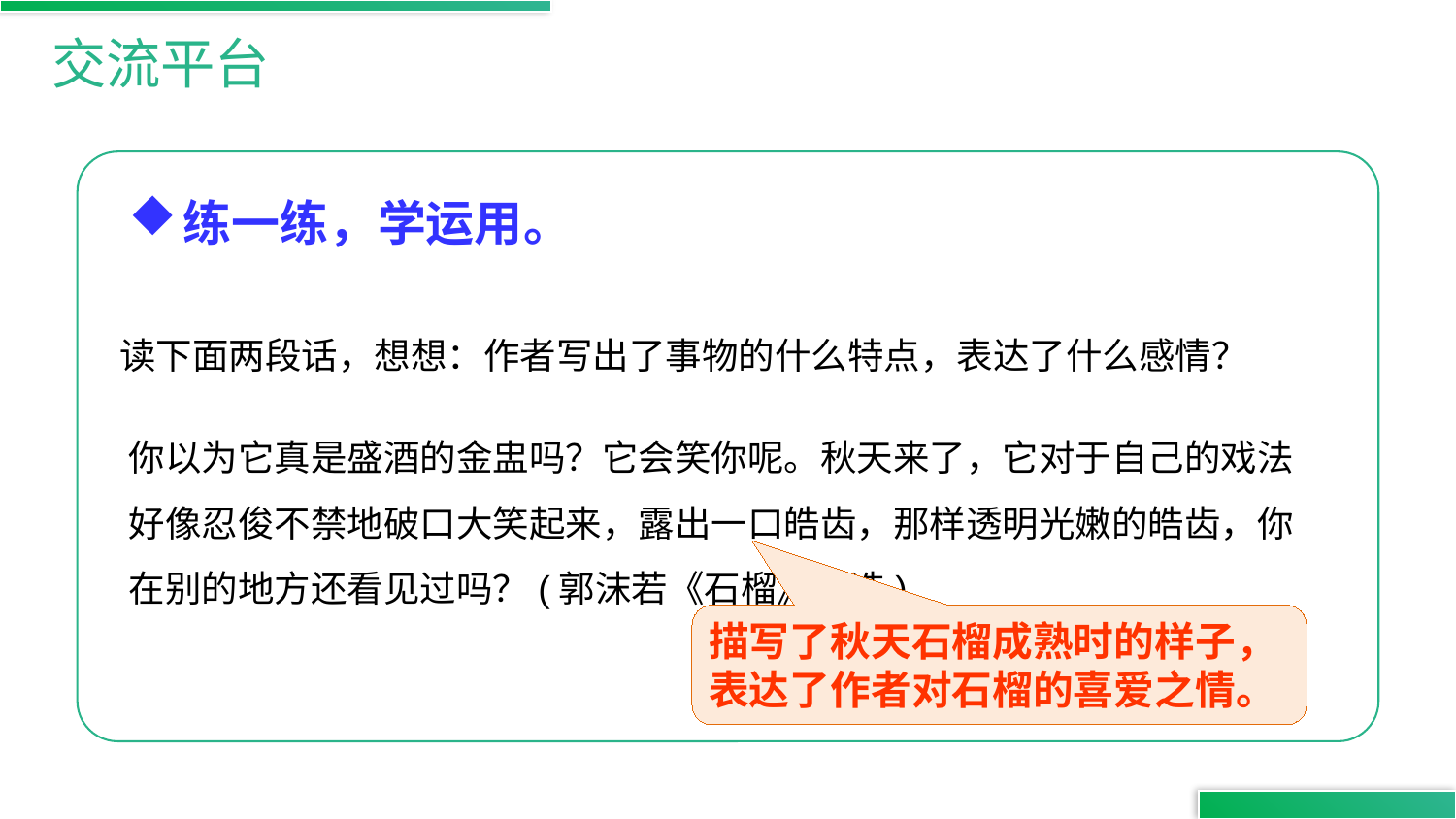

交流平台
练一练，学运用。
读下面两段话，想想：作者写出了事物的什么特点，表达了什么感情？
你以为它真是盛酒的金盅吗？它会笑你呢。秋天来了，它对于自己的戏法好像忍俊不禁地破口大笑起来，露出一口皓齿，那样透明光嫩的皓齿，你在别的地方还看见过吗？(郭沫若《石榴》节选)
描写了秋天石榴成熟时的样子，表达了作者对石榴的喜爱之情。